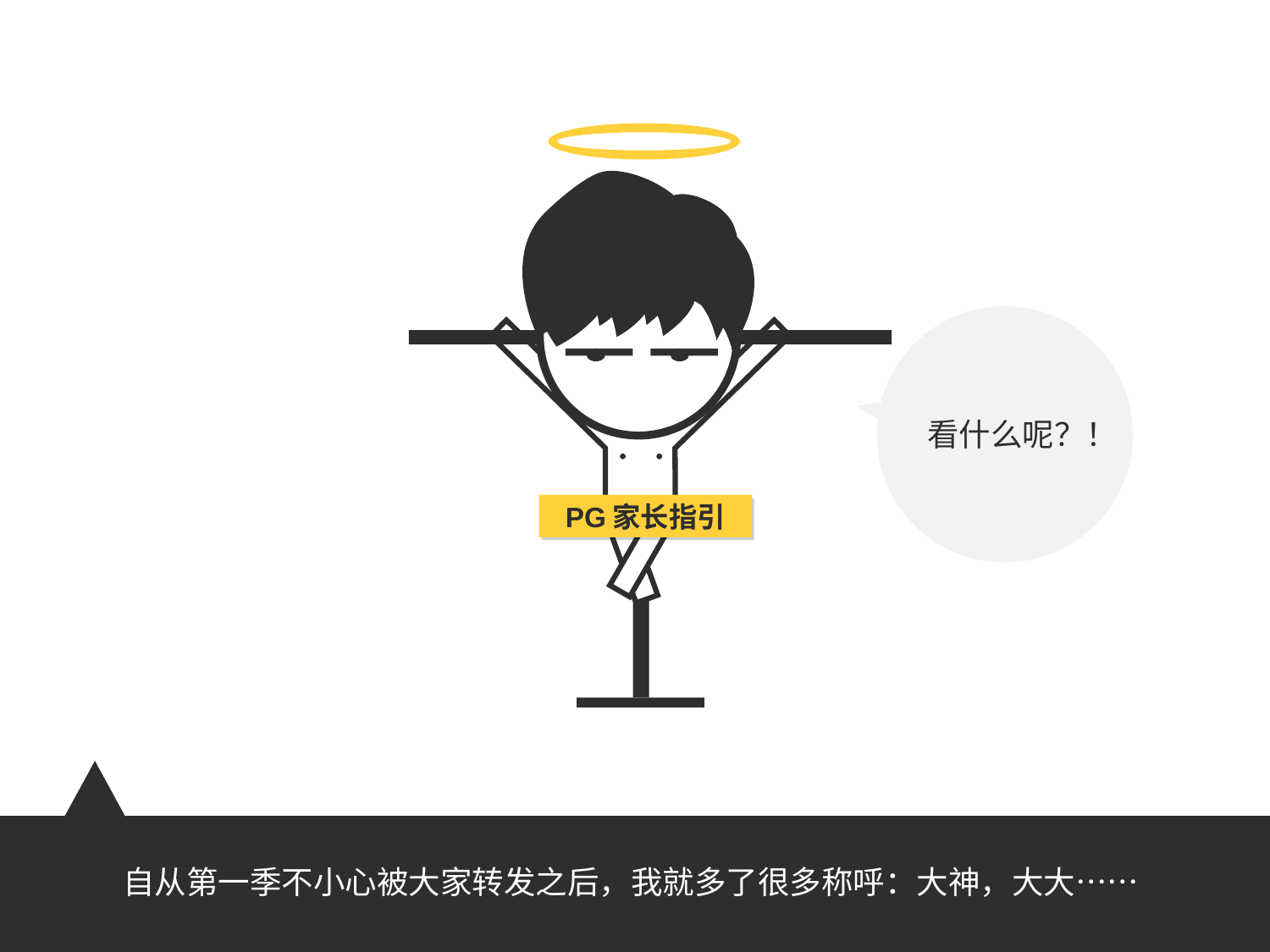

PG家长指引

看什么呢？！

自从第一季不小心被大家转发之后，我就多了很多称呼：大神，大大……